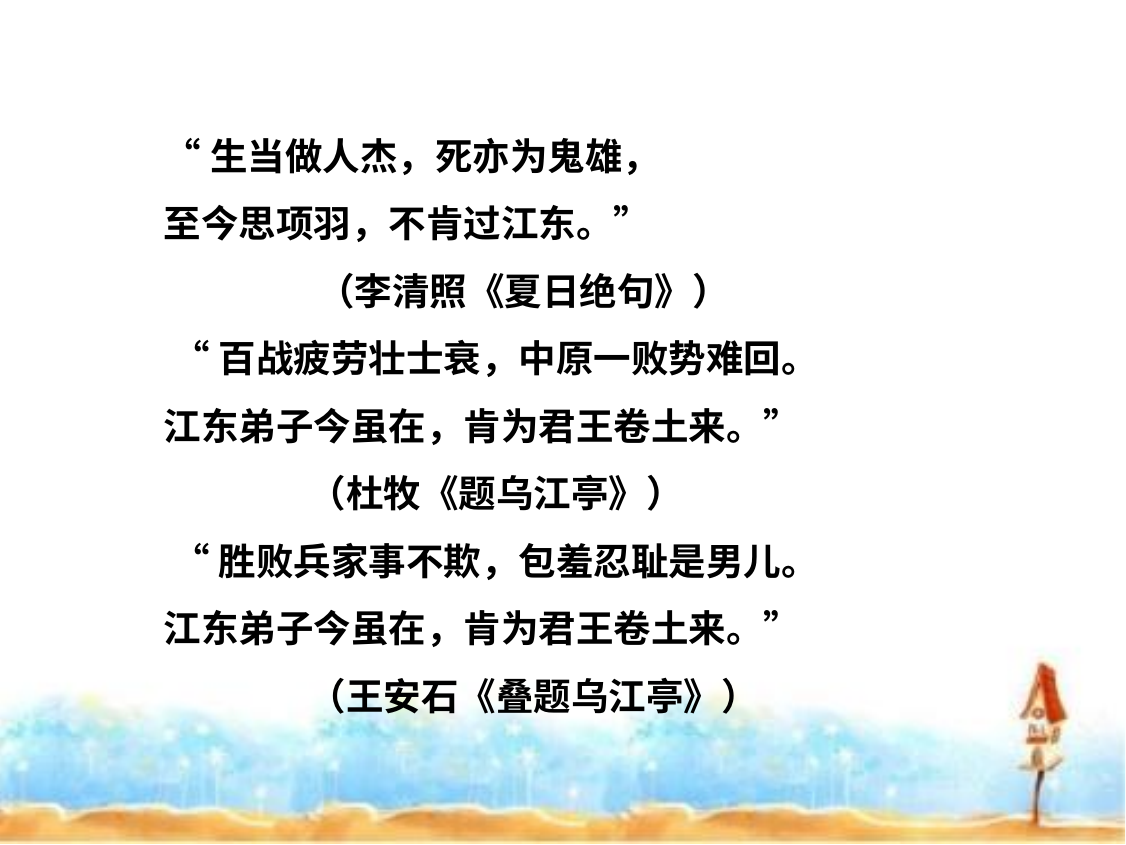

“生当做人杰，死亦为鬼雄，
至今思项羽，不肯过江东。”
                 （李清照《夏日绝句》）
 “百战疲劳壮士衰，中原一败势难回。
江东弟子今虽在，肯为君王卷土来。”
                （杜牧《题乌江亭》）
 “胜败兵家事不欺，包羞忍耻是男儿。
江东弟子今虽在，肯为君王卷土来。”
                （王安石《叠题乌江亭》）